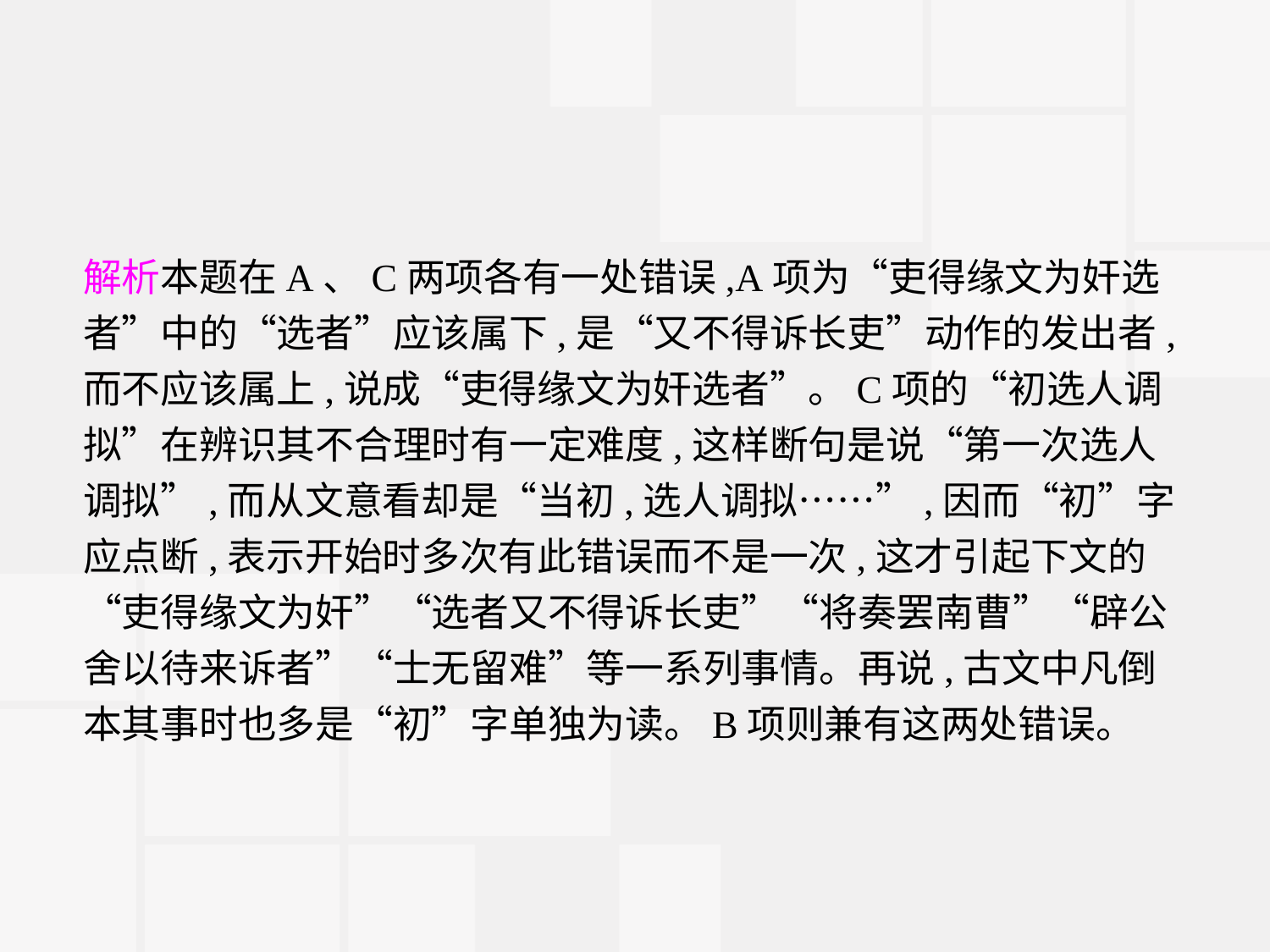

解析本题在A、C两项各有一处错误,A项为“吏得缘文为奸选者”中的“选者”应该属下,是“又不得诉长吏”动作的发出者,而不应该属上,说成“吏得缘文为奸选者”。C项的“初选人调拟”在辨识其不合理时有一定难度,这样断句是说“第一次选人调拟”,而从文意看却是“当初,选人调拟……”,因而“初”字应点断,表示开始时多次有此错误而不是一次,这才引起下文的“吏得缘文为奸”“选者又不得诉长吏”“将奏罢南曹”“辟公舍以待来诉者”“士无留难”等一系列事情。再说,古文中凡倒本其事时也多是“初”字单独为读。B项则兼有这两处错误。